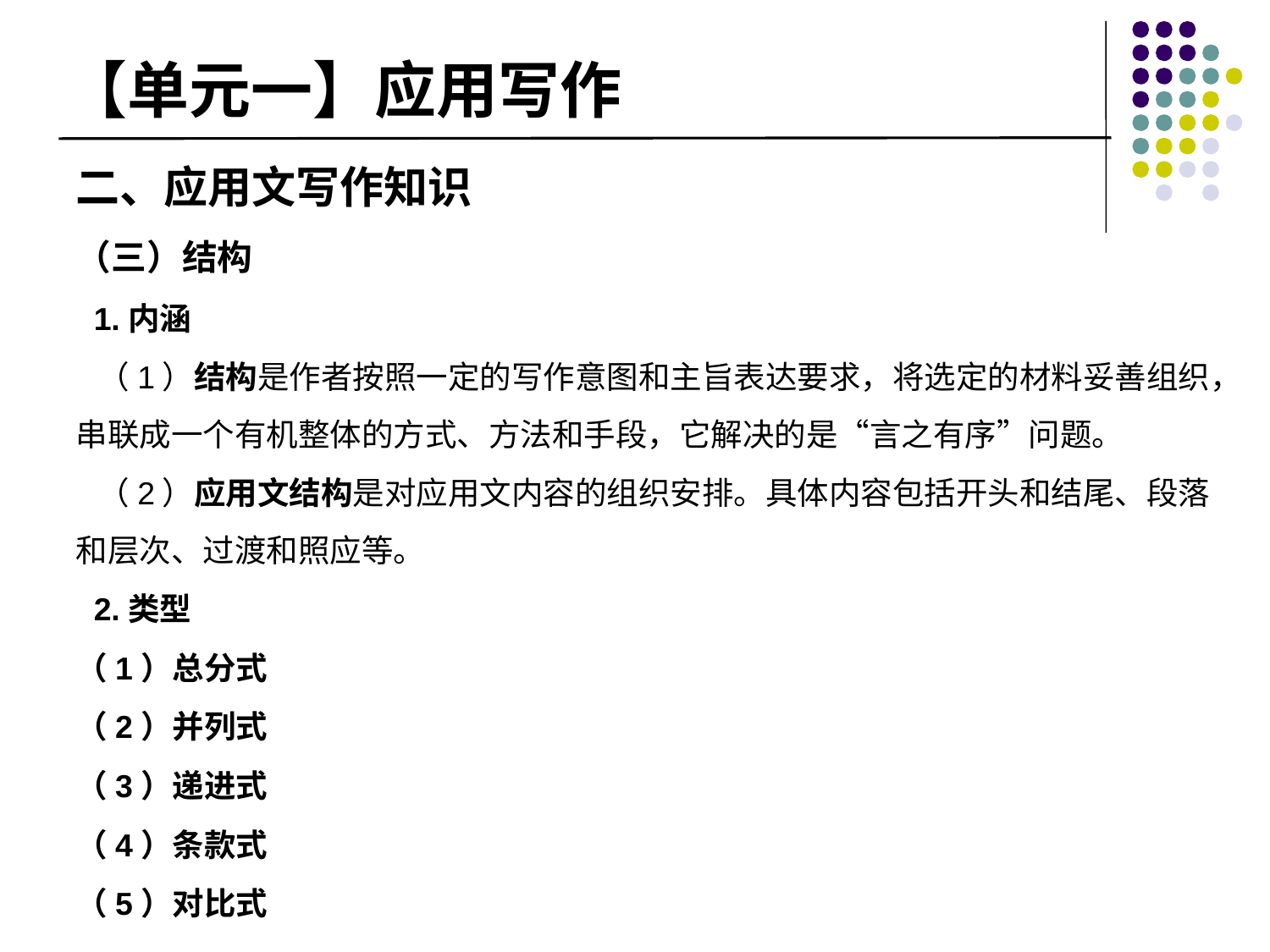

# 【单元一】应用写作
二、应用文写作知识
（三）结构
  1.内涵
  （1）结构是作者按照一定的写作意图和主旨表达要求，将选定的材料妥善组织，串联成一个有机整体的方式、方法和手段，它解决的是“言之有序”问题。
  （2）应用文结构是对应用文内容的组织安排。具体内容包括开头和结尾、段落和层次、过渡和照应等。
  2.类型
（1）总分式
（2）并列式
（3）递进式
（4）条款式
（5）对比式